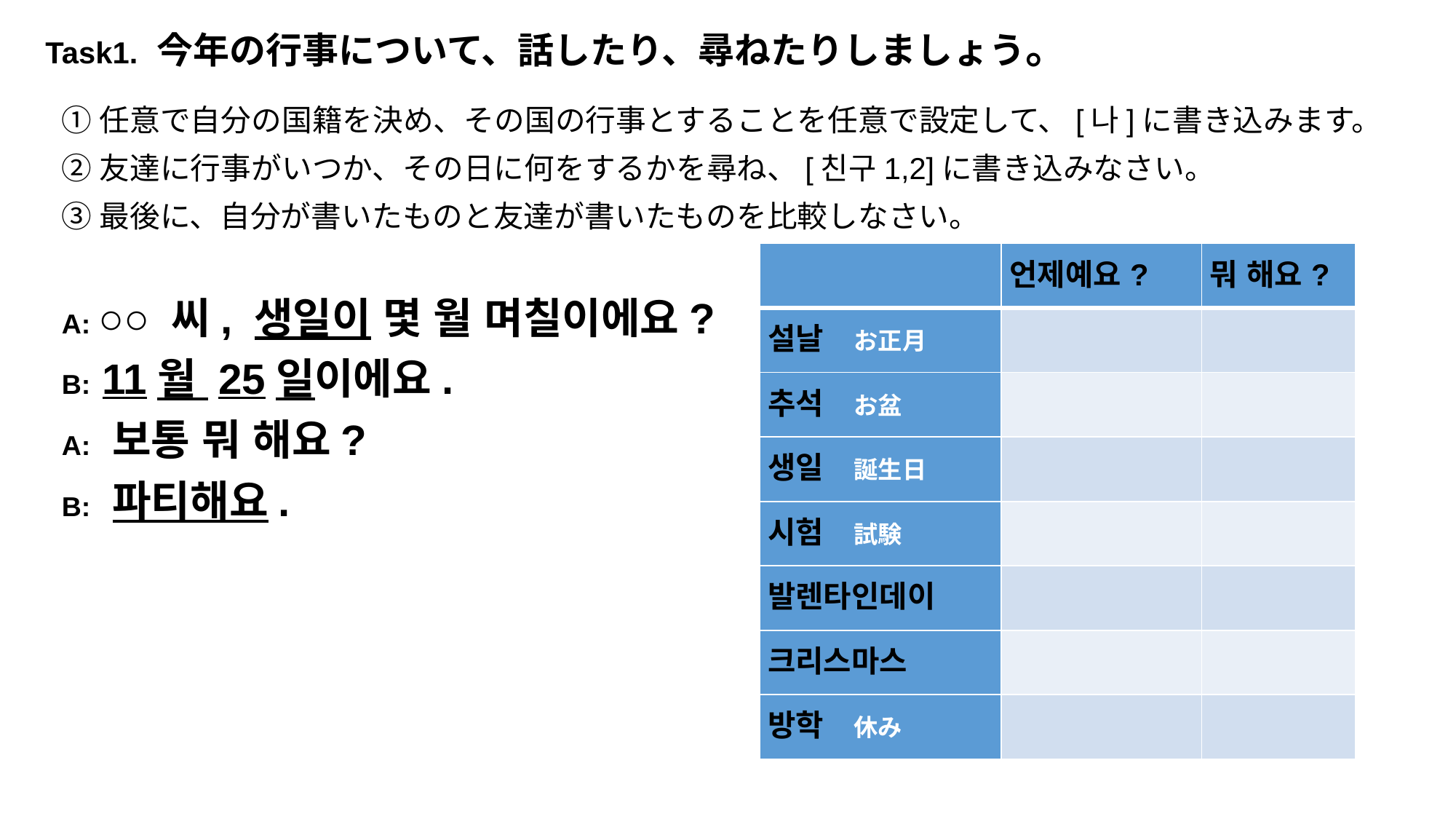

# Task1. 今年の行事について、話したり、尋ねたりしましょう。
①任意で自分の国籍を決め、その国の行事とすることを任意で設定して、[나]に書き込みます。
②友達に行事がいつか、その日に何をするかを尋ね、[친구1,2]に書き込みなさい。
③最後に、自分が書いたものと友達が書いたものを比較しなさい。

A: ○○ 씨, 생일이 몇 월 며칠이에요?
B: 11월 25일이에요.
A: 보통 뭐 해요?
B: 파티해요.

|  | 언제예요? | 뭐 해요? |
| --- | --- | --- |
| 설날　お正月 |  |  |
| 추석　お盆 |  |  |
| 생일　誕生日 |  |  |
| 시험　試験 |  |  |
| 발렌타인데이 |  |  |
| 크리스마스 |  |  |
| 방학　休み |  |  |